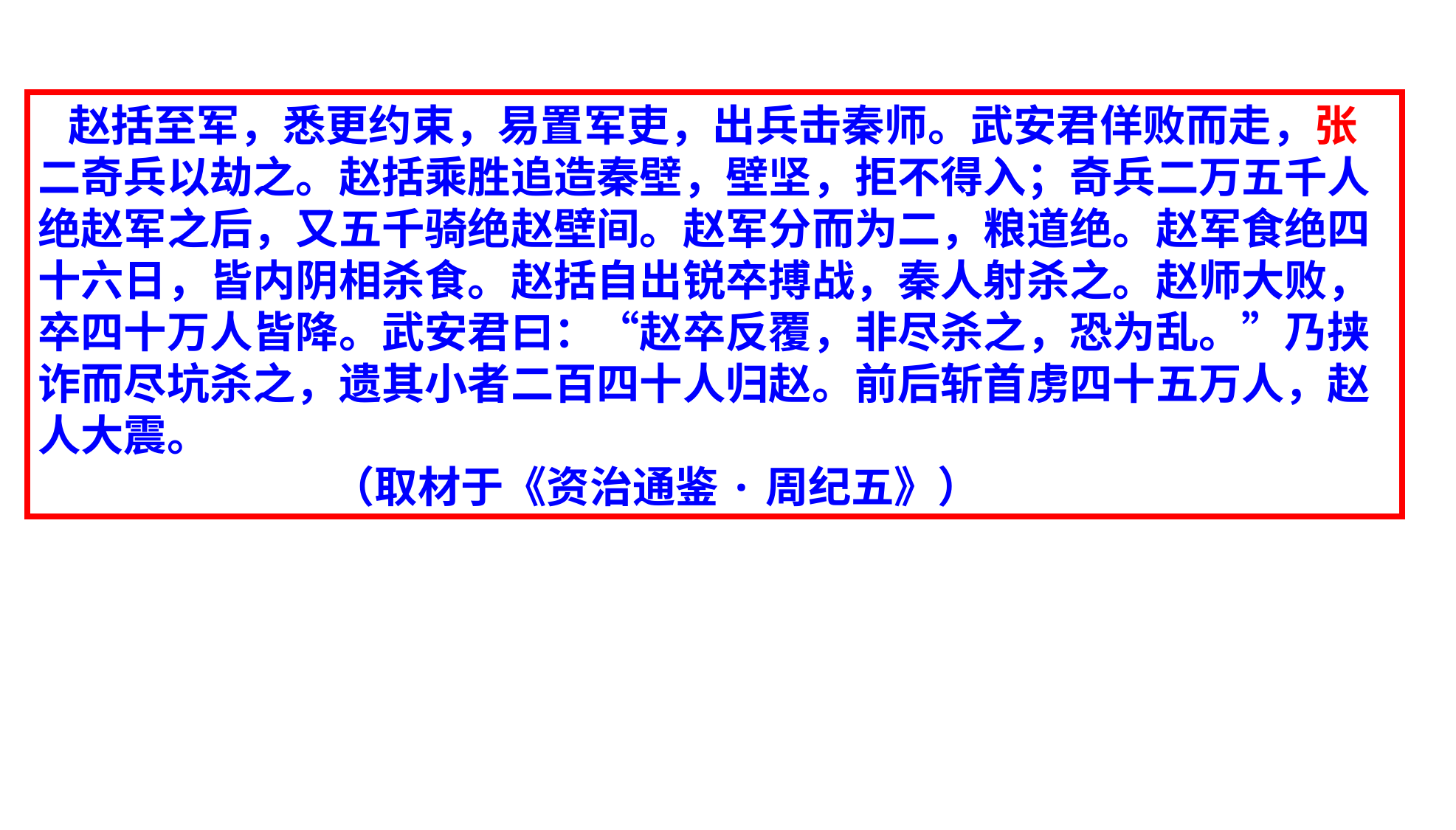

赵括至军，悉更约束，易置军吏，出兵击秦师。武安君佯败而走，张二奇兵以劫之。赵括乘胜追造秦壁，壁坚，拒不得入；奇兵二万五千人绝赵军之后，又五千骑绝赵壁间。赵军分而为二，粮道绝。赵军食绝四十六日，皆内阴相杀食。赵括自出锐卒搏战，秦人射杀之。赵师大败，卒四十万人皆降。武安君曰：“赵卒反覆，非尽杀之，恐为乱。”乃挟诈而尽坑杀之，遗其小者二百四十人归赵。前后斩首虏四十五万人，赵人大震。
                             （取材于《资治通鉴·周纪五》）